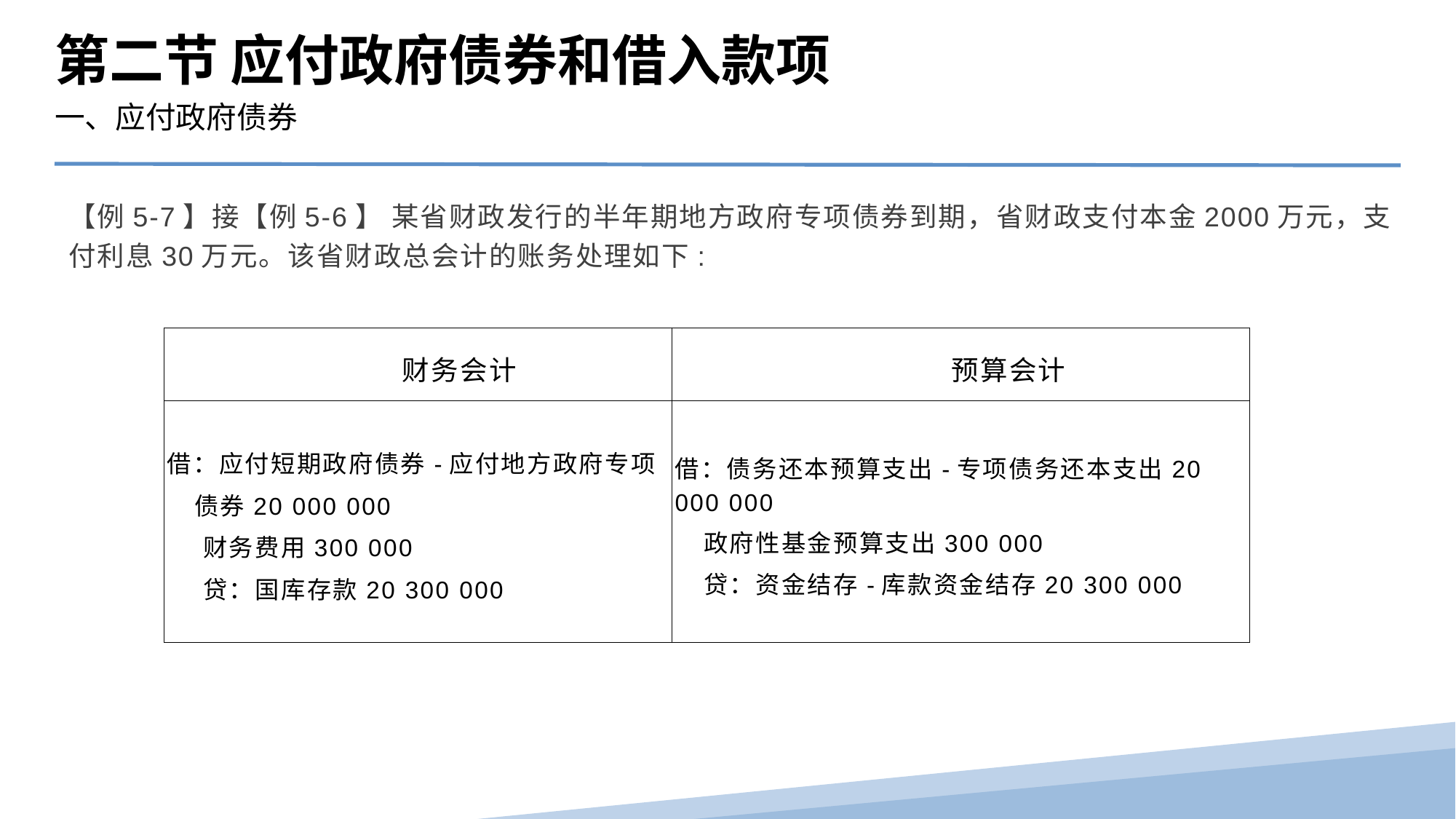

第二节 应付政府债券和借入款项
一、应付政府债券
【例5-7】接【例5-6】 某省财政发行的半年期地方政府专项债券到期，省财政支付本金2000万元，支付利息30万元。该省财政总会计的账务处理如下:
| 财务会计 | 预算会计 |
| --- | --- |
| 借：应付短期政府债券-应付地方政府专项债券20 000 000 财务费用300 000 贷：国库存款20 300 000 | 借：债务还本预算支出-专项债务还本支出20 000 000 政府性基金预算支出300 000 贷：资金结存-库款资金结存20 300 000 |